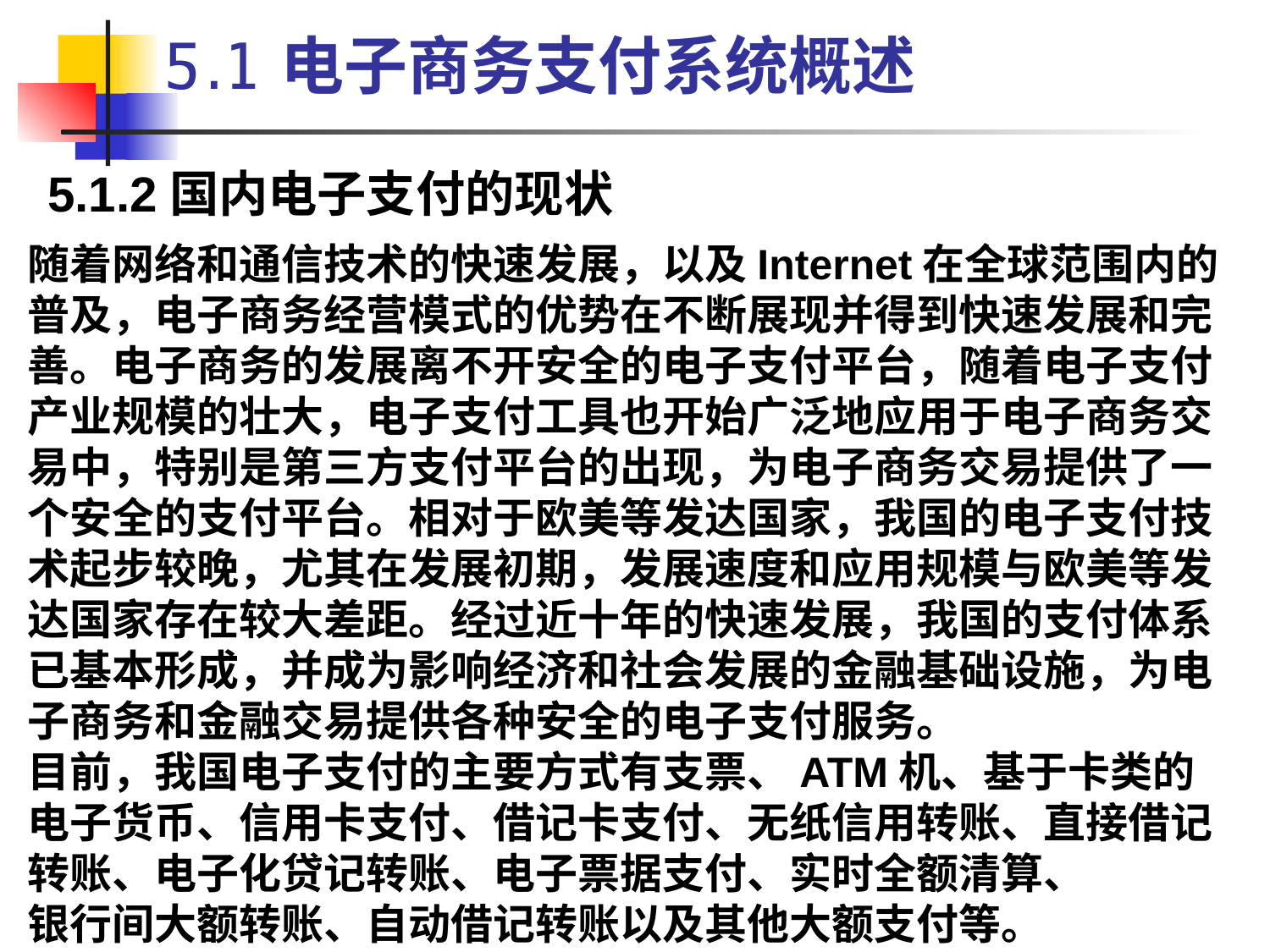

5.1电子商务支付系统概述
5.1.2国内电子支付的现状
随着网络和通信技术的快速发展，以及Internet在全球范围内的普及，电子商务经营模式的优势在不断展现并得到快速发展和完善。电子商务的发展离不开安全的电子支付平台，随着电子支付产业规模的壮大，电子支付工具也开始广泛地应用于电子商务交易中，特别是第三方支付平台的出现，为电子商务交易提供了一个安全的支付平台。相对于欧美等发达国家，我国的电子支付技术起步较晚，尤其在发展初期，发展速度和应用规模与欧美等发达国家存在较大差距。经过近十年的快速发展，我国的支付体系已基本形成，并成为影响经济和社会发展的金融基础设施，为电子商务和金融交易提供各种安全的电子支付服务。
目前，我国电子支付的主要方式有支票、ATM机、基于卡类的电子货币、信用卡支付、借记卡支付、无纸信用转账、直接借记转账、电子化贷记转账、电子票据支付、实时全额清算、
银行间大额转账、自动借记转账以及其他大额支付等。